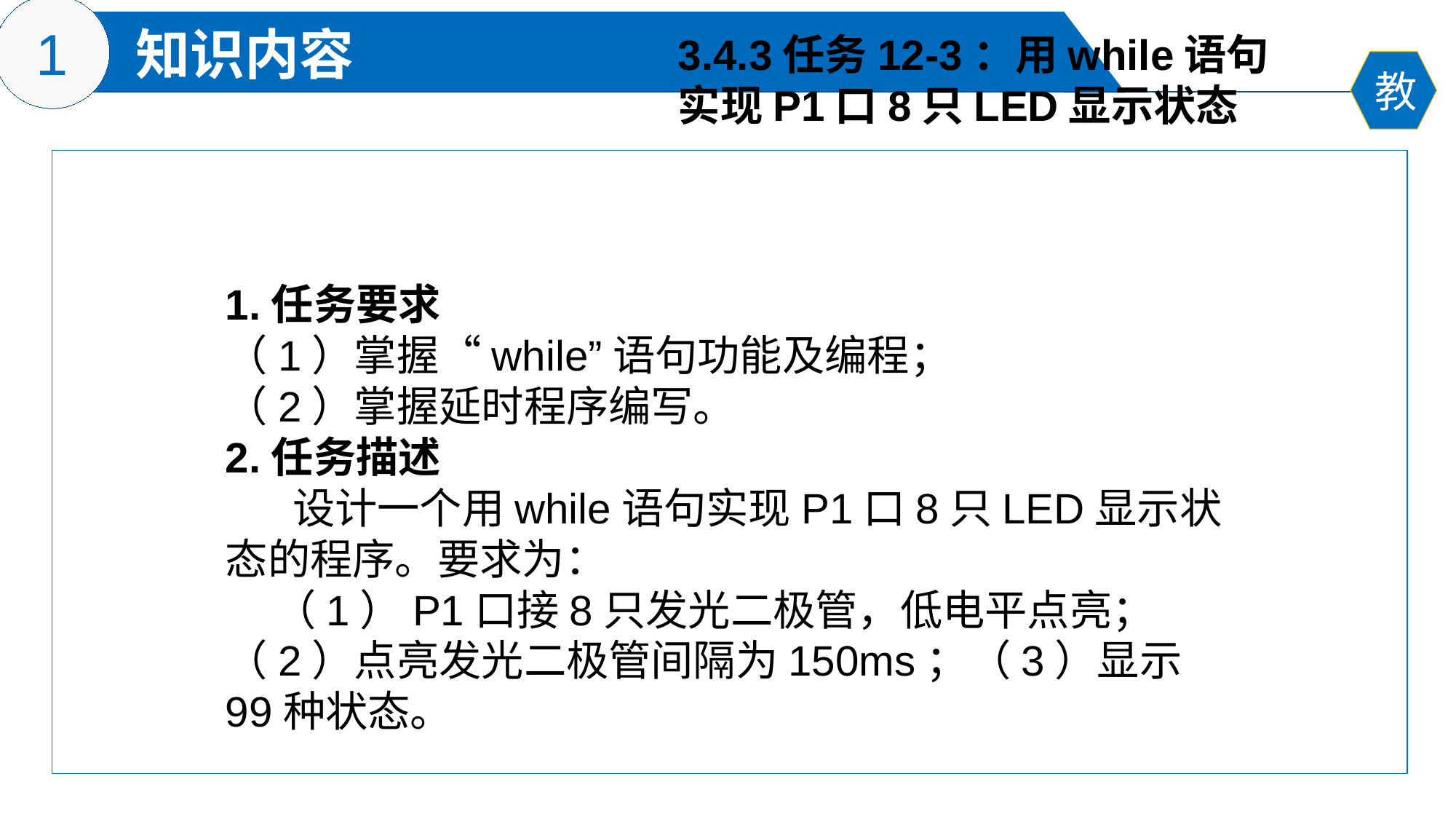

3.4.3任务12-3：用while语句
实现P1口8只LED显示状态
1.任务要求
（1）掌握“while”语句功能及编程；
（2）掌握延时程序编写。
2.任务描述
      设计一个用while语句实现P1口8只LED显示状态的程序。要求为：
    （1）P1口接8只发光二极管，低电平点亮；（2）点亮发光二极管间隔为150ms；（3）显示99种状态。